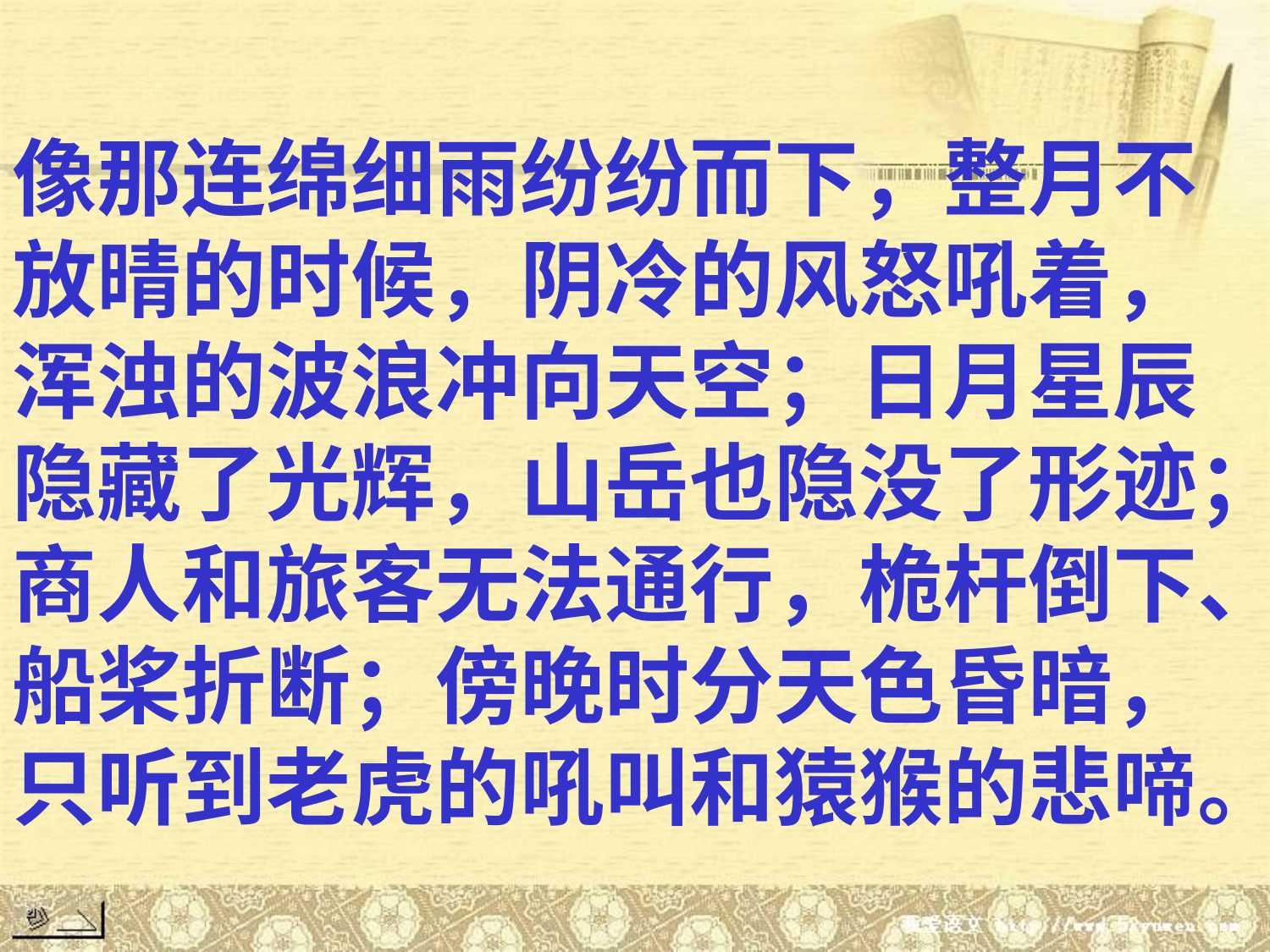

像那连绵细雨纷纷而下，整月不放晴的时候，阴冷的风怒吼着，浑浊的波浪冲向天空；日月星辰隐藏了光辉，山岳也隐没了形迹；商人和旅客无法通行，桅杆倒下、船桨折断；傍晚时分天色昏暗，只听到老虎的吼叫和猿猴的悲啼。